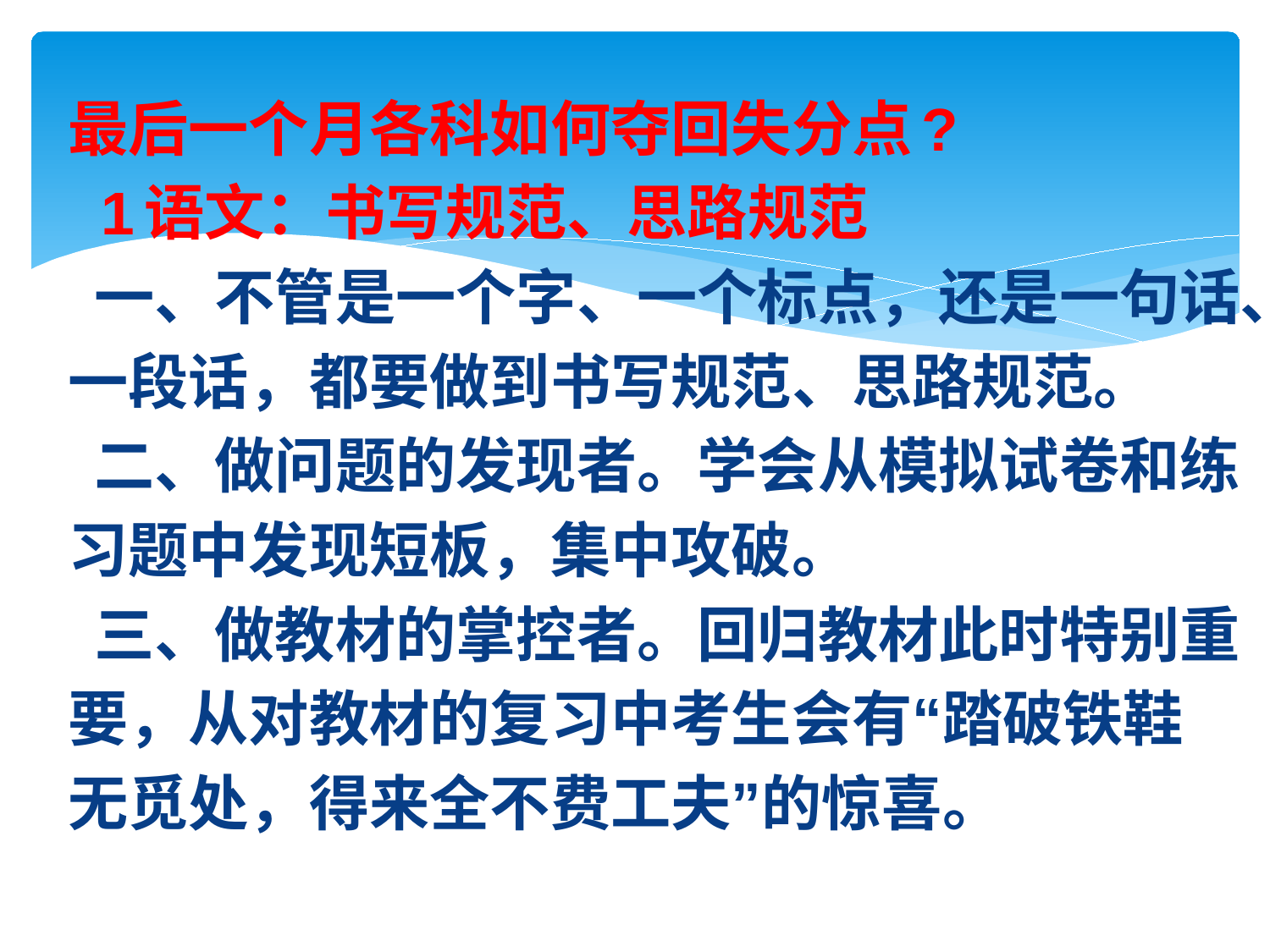

最后一个月各科如何夺回失分点?
  1语文：书写规范、思路规范
 一、不管是一个字、一个标点，还是一句话、
一段话，都要做到书写规范、思路规范。
 二、做问题的发现者。学会从模拟试卷和练
习题中发现短板，集中攻破。
 三、做教材的掌控者。回归教材此时特别重
要，从对教材的复习中考生会有“踏破铁鞋
无觅处，得来全不费工夫”的惊喜。